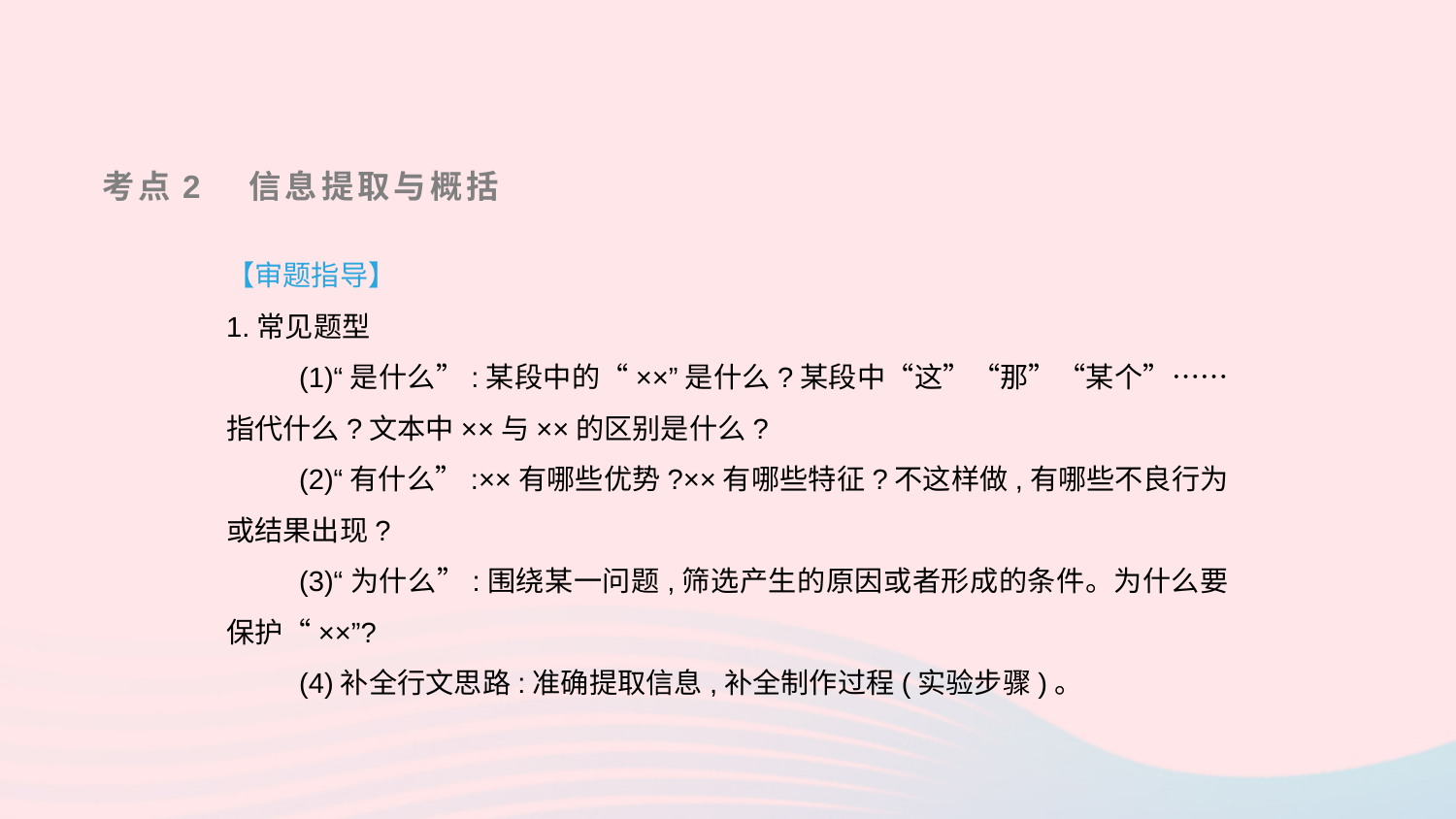

考点2　信息提取与概括
【审题指导】
1.常见题型
(1)“是什么”:某段中的“××”是什么?某段中“这”“那”“某个”……指代什么?文本中××与××的区别是什么?
(2)“有什么”:××有哪些优势?××有哪些特征?不这样做,有哪些不良行为或结果出现?
(3)“为什么”:围绕某一问题,筛选产生的原因或者形成的条件。为什么要保护“××”?
(4)补全行文思路:准确提取信息,补全制作过程(实验步骤)。